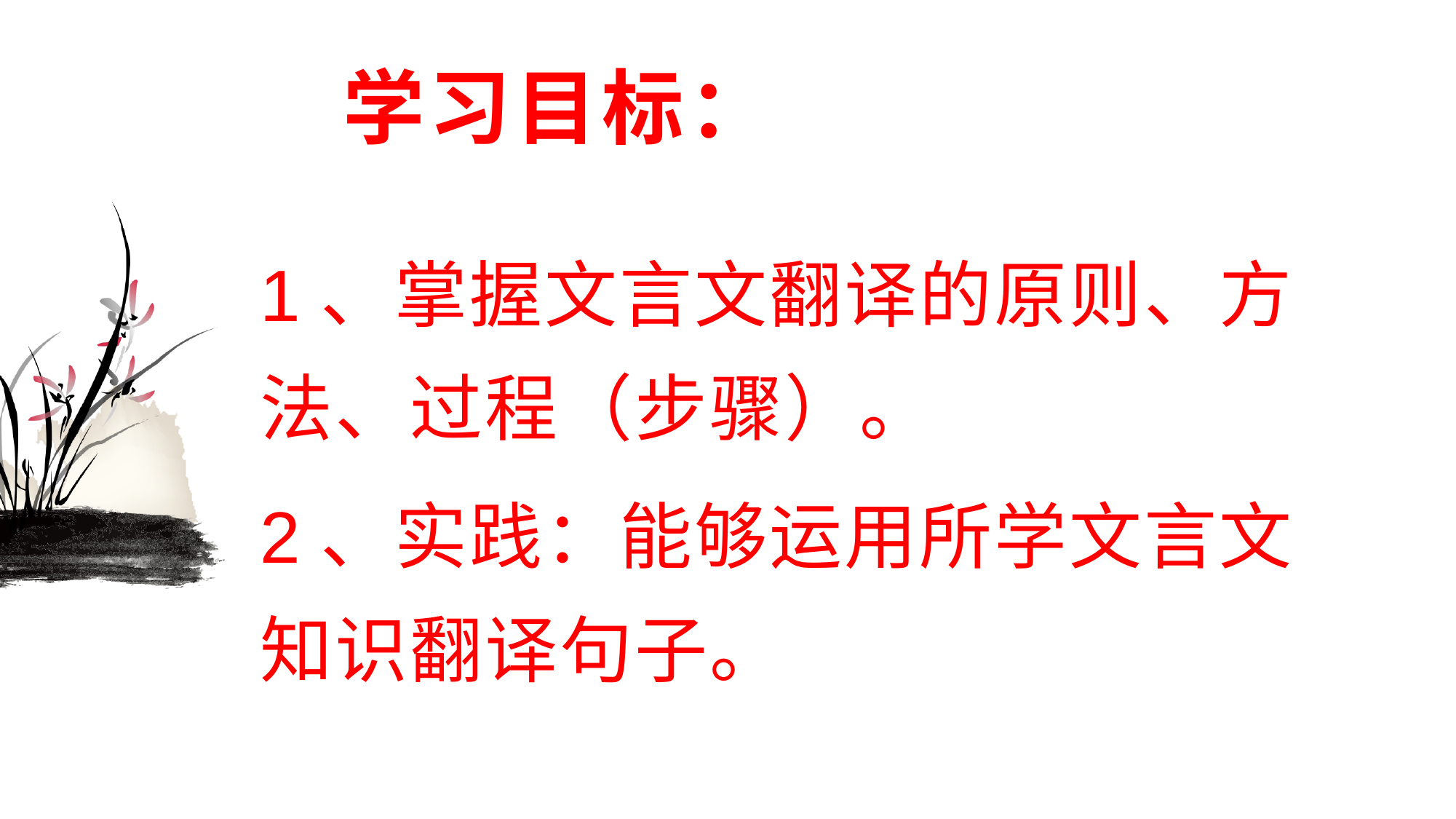

# 学习目标：
1、掌握文言文翻译的原则、方法、过程（步骤）。
2、实践：能够运用所学文言文知识翻译句子。